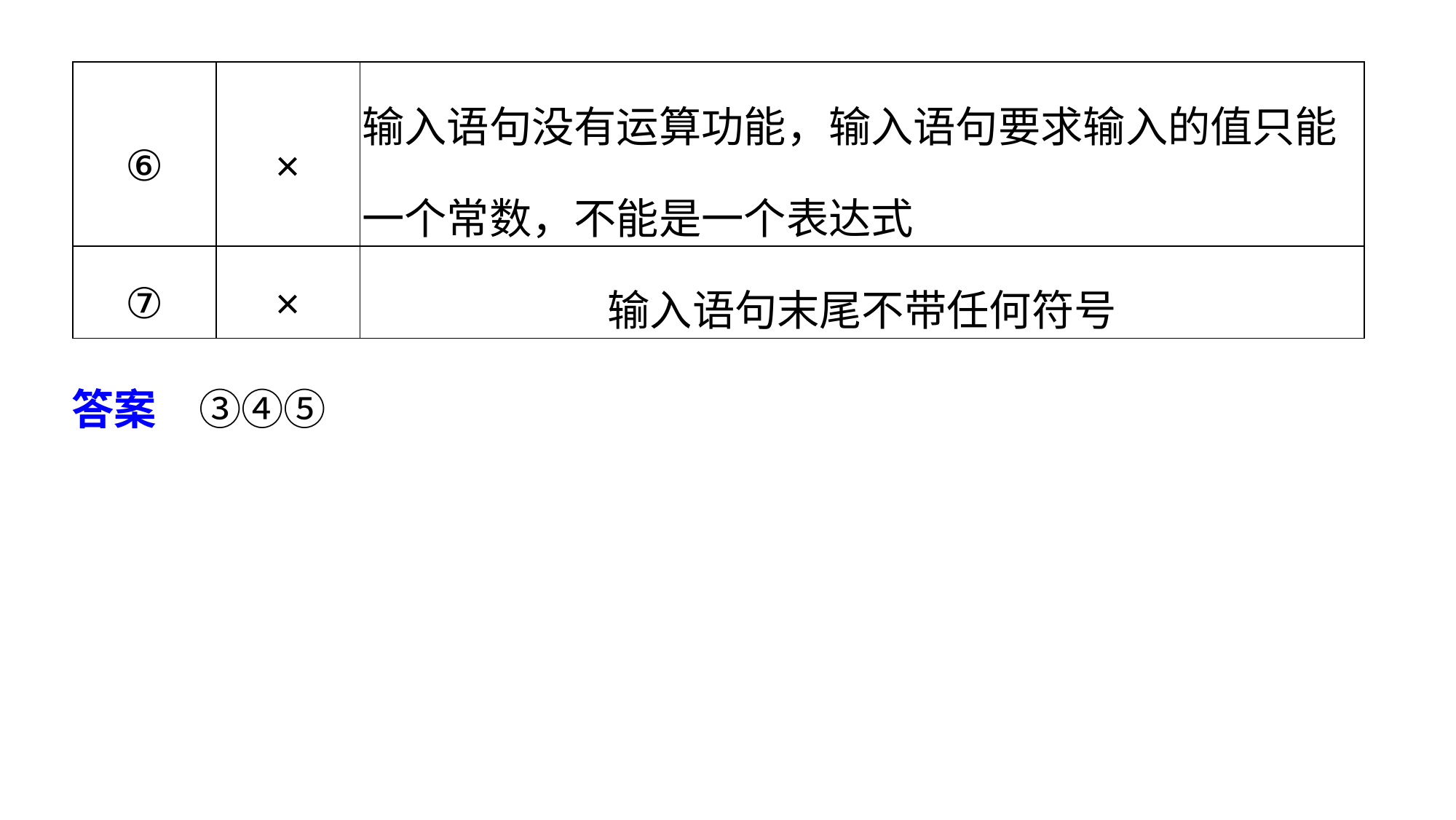

| ⑥ | × | 输入语句没有运算功能，输入语句要求输入的值只能一个常数，不能是一个表达式 |
| --- | --- | --- |
| ⑦ | × | 输入语句末尾不带任何符号 |
答案　③④⑤